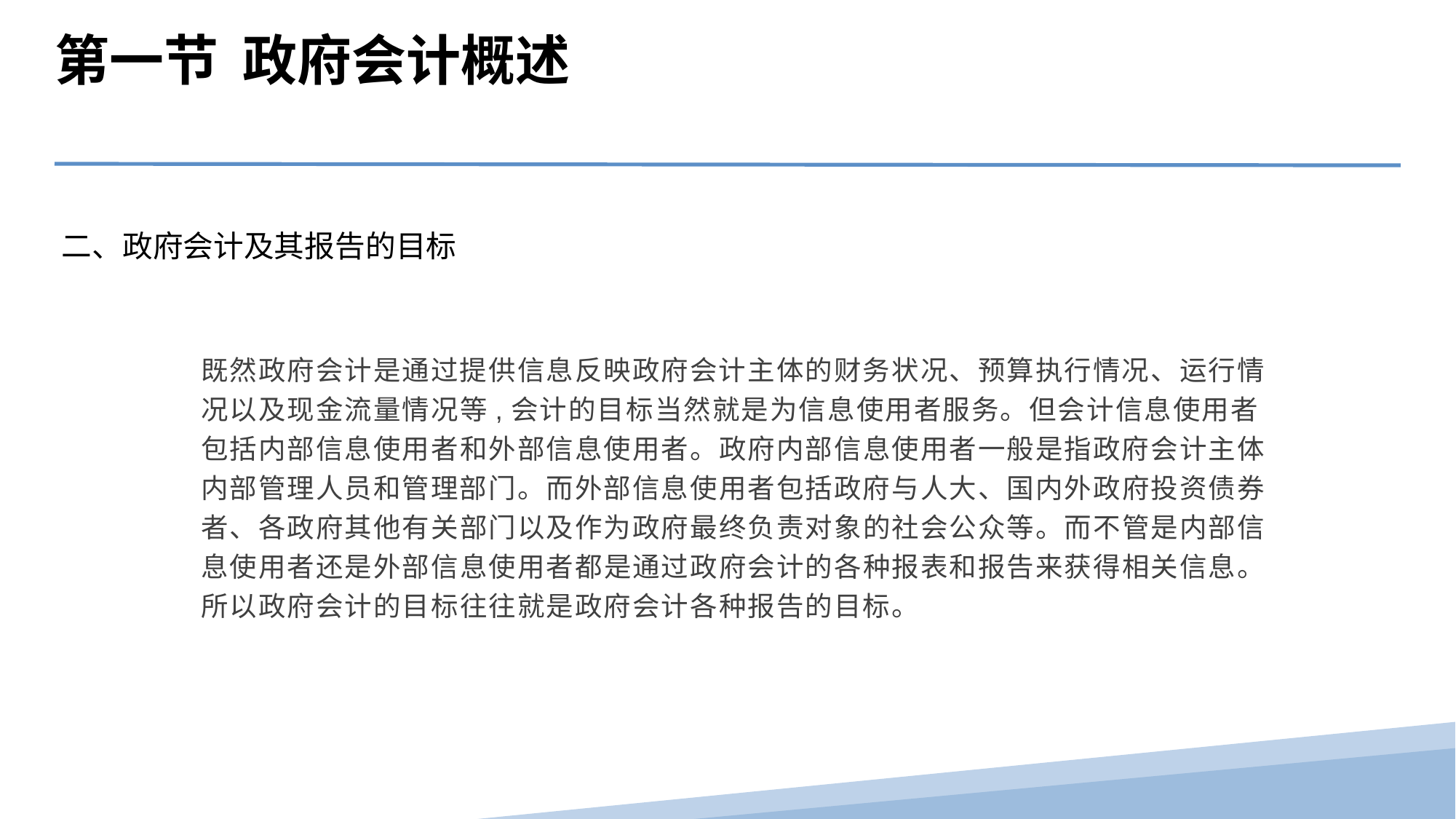

第一节  政府会计概述
二、政府会计及其报告的目标
既然政府会计是通过提供信息反映政府会计主体的财务状况、预算执行情况、运行情况以及现金流量情况等,会计的目标当然就是为信息使用者服务。但会计信息使用者包括内部信息使用者和外部信息使用者。政府内部信息使用者一般是指政府会计主体内部管理人员和管理部门。而外部信息使用者包括政府与人大、国内外政府投资债券者、各政府其他有关部门以及作为政府最终负责对象的社会公众等。而不管是内部信息使用者还是外部信息使用者都是通过政府会计的各种报表和报告来获得相关信息。所以政府会计的目标往往就是政府会计各种报告的目标。